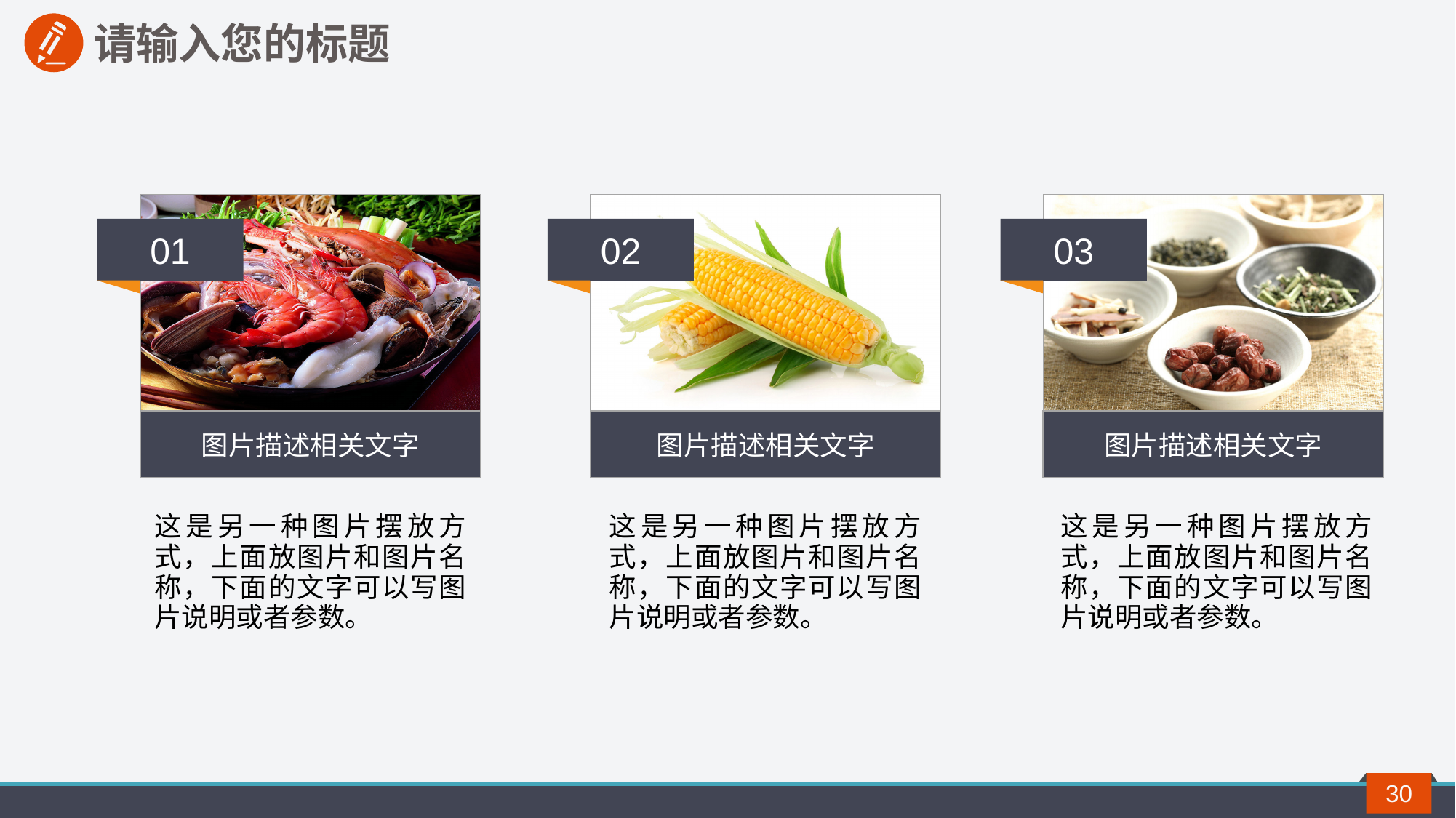

请输入您的标题

01
02
03

图片描述相关文字
图片描述相关文字
图片描述相关文字
这是另一种图片摆放方式，上面放图片和图片名称，下面的文字可以写图片说明或者参数。
这是另一种图片摆放方式，上面放图片和图片名称，下面的文字可以写图片说明或者参数。
这是另一种图片摆放方式，上面放图片和图片名称，下面的文字可以写图片说明或者参数。